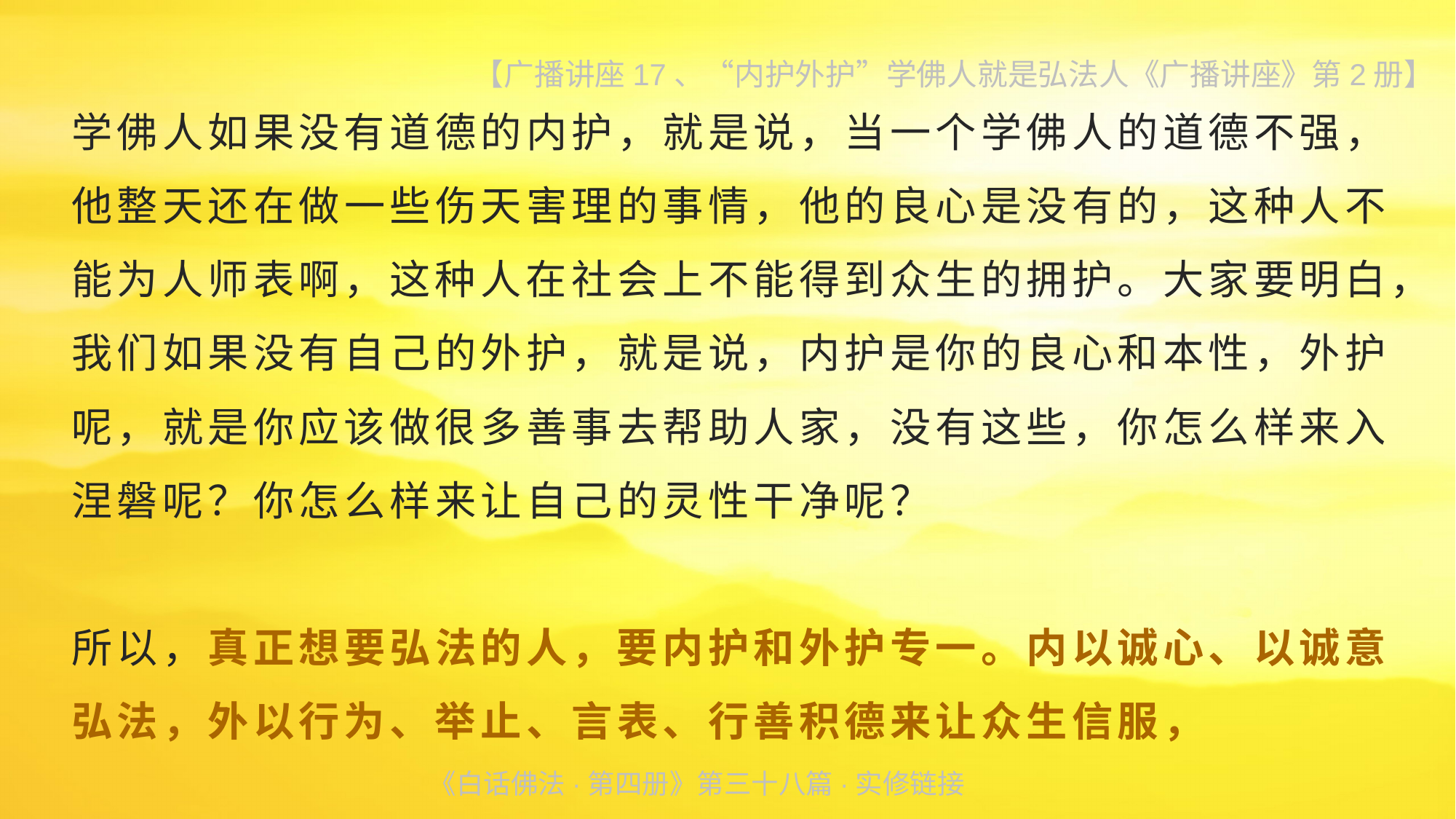

【广播讲座17、“内护外护”学佛人就是弘法人《广播讲座》第2册】
学佛人如果没有道德的内护，就是说，当一个学佛人的道德不强，他整天还在做一些伤天害理的事情，他的良心是没有的，这种人不能为人师表啊，这种人在社会上不能得到众生的拥护。大家要明白，我们如果没有自己的外护，就是说，内护是你的良心和本性，外护呢，就是你应该做很多善事去帮助人家，没有这些，你怎么样来入涅磐呢？你怎么样来让自己的灵性干净呢？

所以，真正想要弘法的人，要内护和外护专一。内以诚心、以诚意弘法，外以行为、举止、言表、行善积德来让众生信服，
《白话佛法·第四册》第三十八篇·实修链接